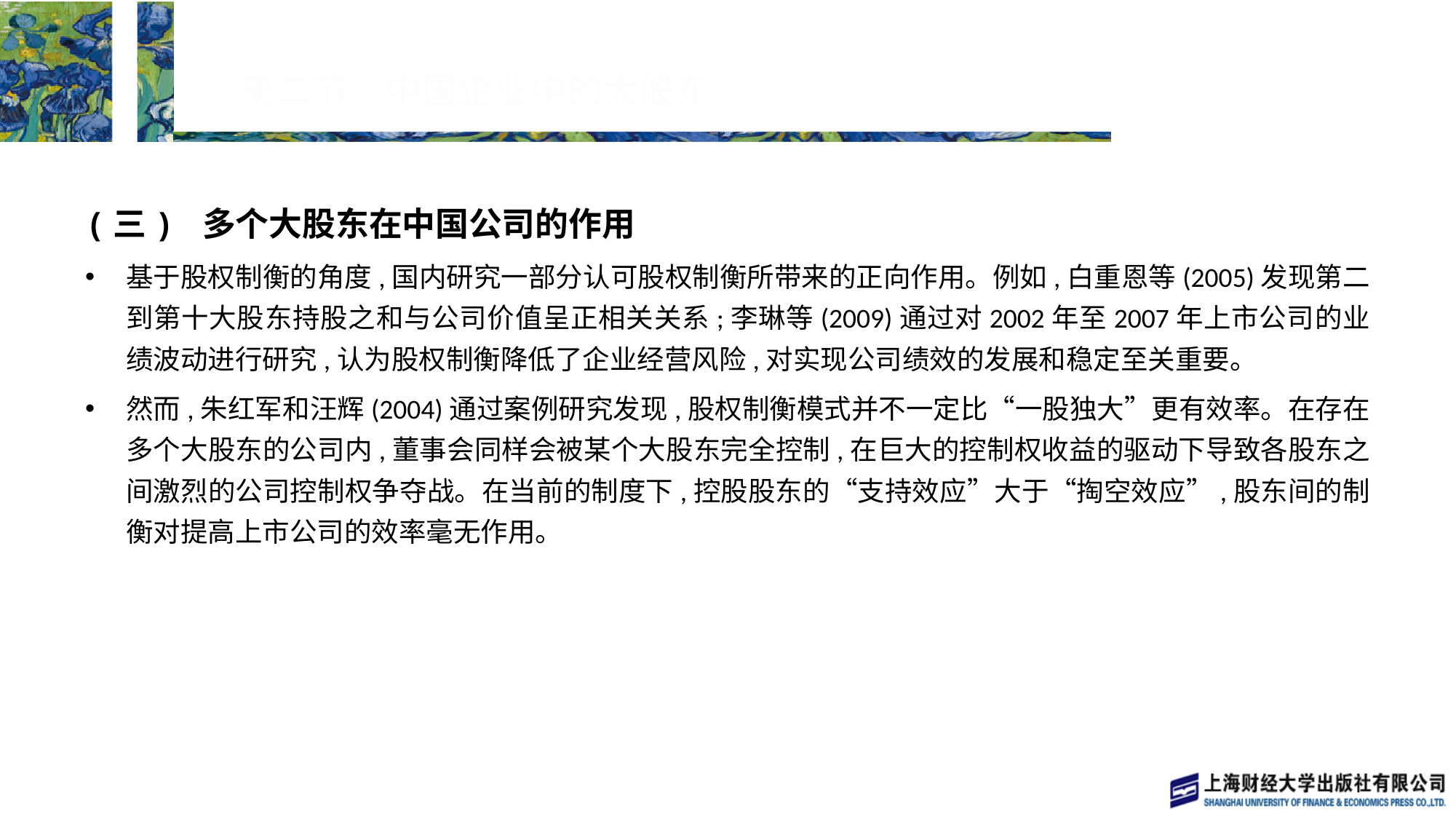

# 第二节　中国企业中的大股东
(三) 多个大股东在中国公司的作用
基于股权制衡的角度,国内研究一部分认可股权制衡所带来的正向作用。例如,白重恩等(2005)发现第二到第十大股东持股之和与公司价值呈正相关关系;李琳等(2009)通过对2002年至2007年上市公司的业绩波动进行研究,认为股权制衡降低了企业经营风险,对实现公司绩效的发展和稳定至关重要。
然而,朱红军和汪辉(2004)通过案例研究发现,股权制衡模式并不一定比“一股独大”更有效率。在存在多个大股东的公司内,董事会同样会被某个大股东完全控制,在巨大的控制权收益的驱动下导致各股东之间激烈的公司控制权争夺战。在当前的制度下,控股股东的“支持效应”大于“掏空效应”,股东间的制衡对提高上市公司的效率毫无作用。